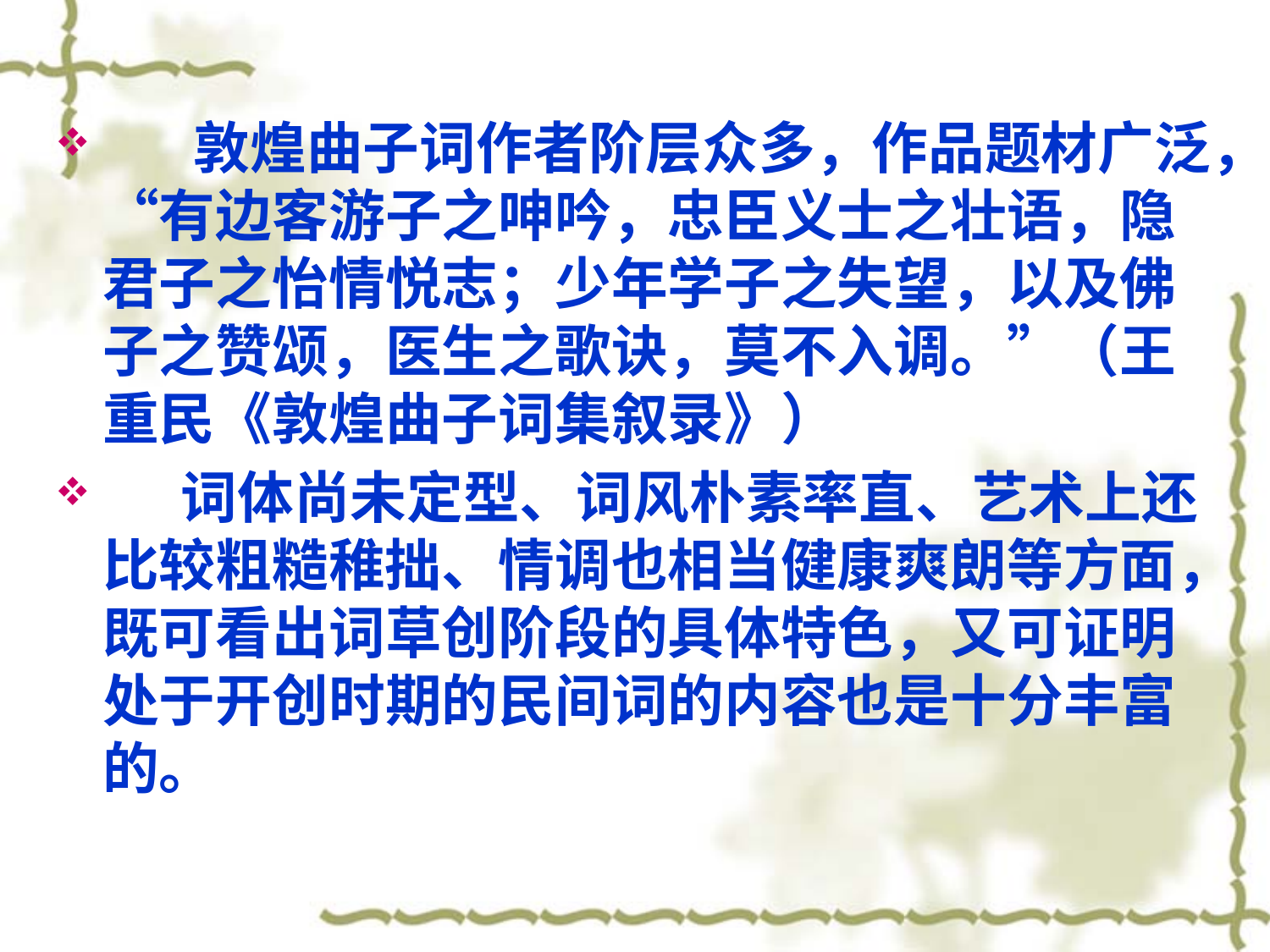

#
      敦煌曲子词作者阶层众多，作品题材广泛，“有边客游子之呻吟，忠臣义士之壮语，隐君子之怡情悦志；少年学子之失望，以及佛子之赞颂，医生之歌诀，莫不入调。”（王重民《敦煌曲子词集叙录》）
     词体尚未定型、词风朴素率直、艺术上还比较粗糙稚拙、情调也相当健康爽朗等方面，既可看出词草创阶段的具体特色，又可证明处于开创时期的民间词的内容也是十分丰富的。